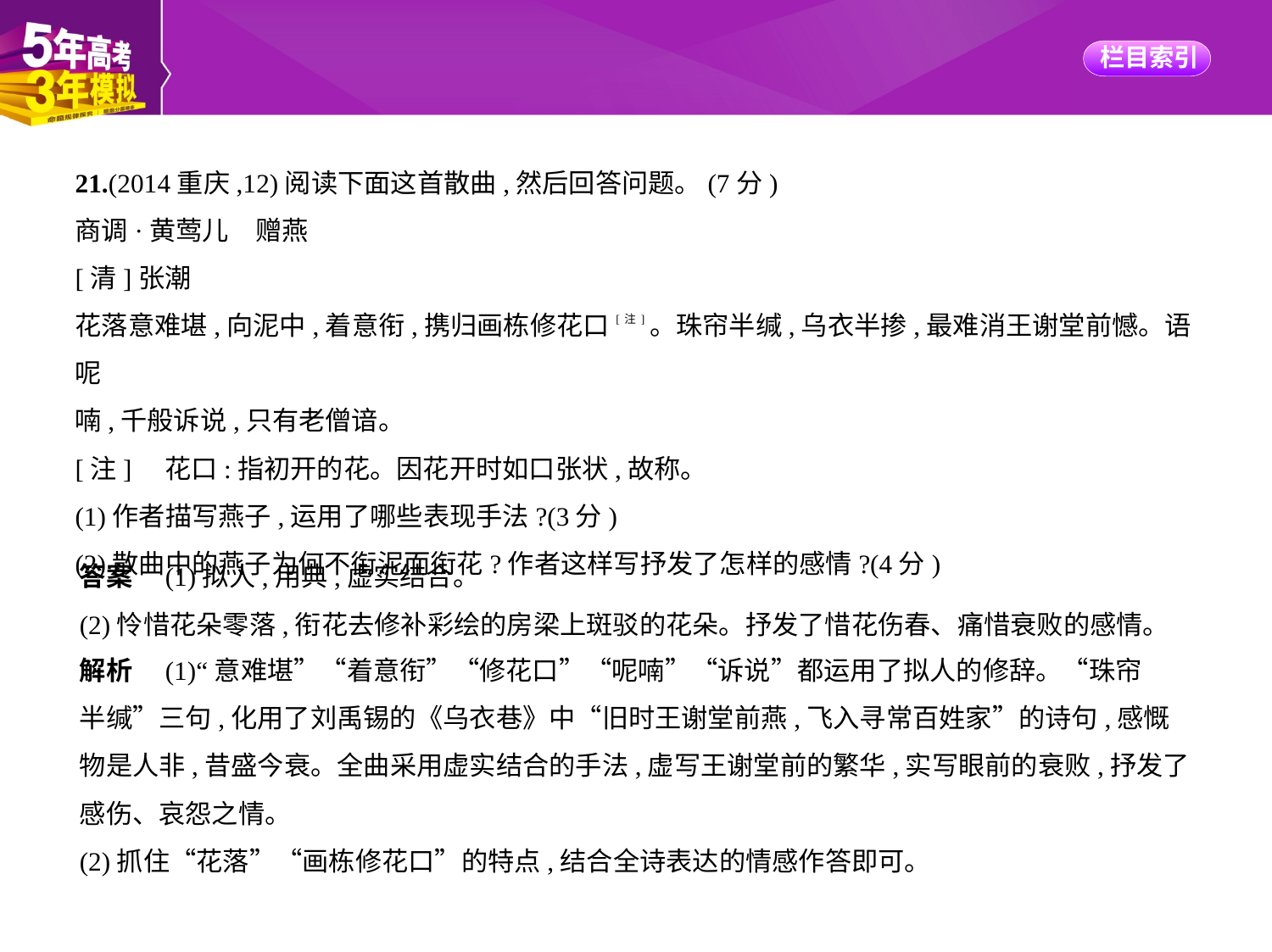

21.(2014重庆,12)阅读下面这首散曲,然后回答问题。(7分)
商调·黄莺儿　赠燕
[清]张潮
花落意难堪,向泥中,着意衔,携归画栋修花口[注]。珠帘半缄,乌衣半掺,最难消王谢堂前憾。语呢
喃,千般诉说,只有老僧谙。
[注]    花口:指初开的花。因花开时如口张状,故称。
(1)作者描写燕子,运用了哪些表现手法?(3分)
(2)散曲中的燕子为何不衔泥而衔花?作者这样写抒发了怎样的感情?(4分)
答案　(1)拟人,用典,虚实结合。
(2)怜惜花朵零落,衔花去修补彩绘的房梁上斑驳的花朵。抒发了惜花伤春、痛惜衰败的感情。
解析　(1)“意难堪”“着意衔”“修花口”“呢喃”“诉说”都运用了拟人的修辞。“珠帘
半缄”三句,化用了刘禹锡的《乌衣巷》中“旧时王谢堂前燕,飞入寻常百姓家”的诗句,感慨
物是人非,昔盛今衰。全曲采用虚实结合的手法,虚写王谢堂前的繁华,实写眼前的衰败,抒发了
感伤、哀怨之情。
(2)抓住“花落”“画栋修花口”的特点,结合全诗表达的情感作答即可。